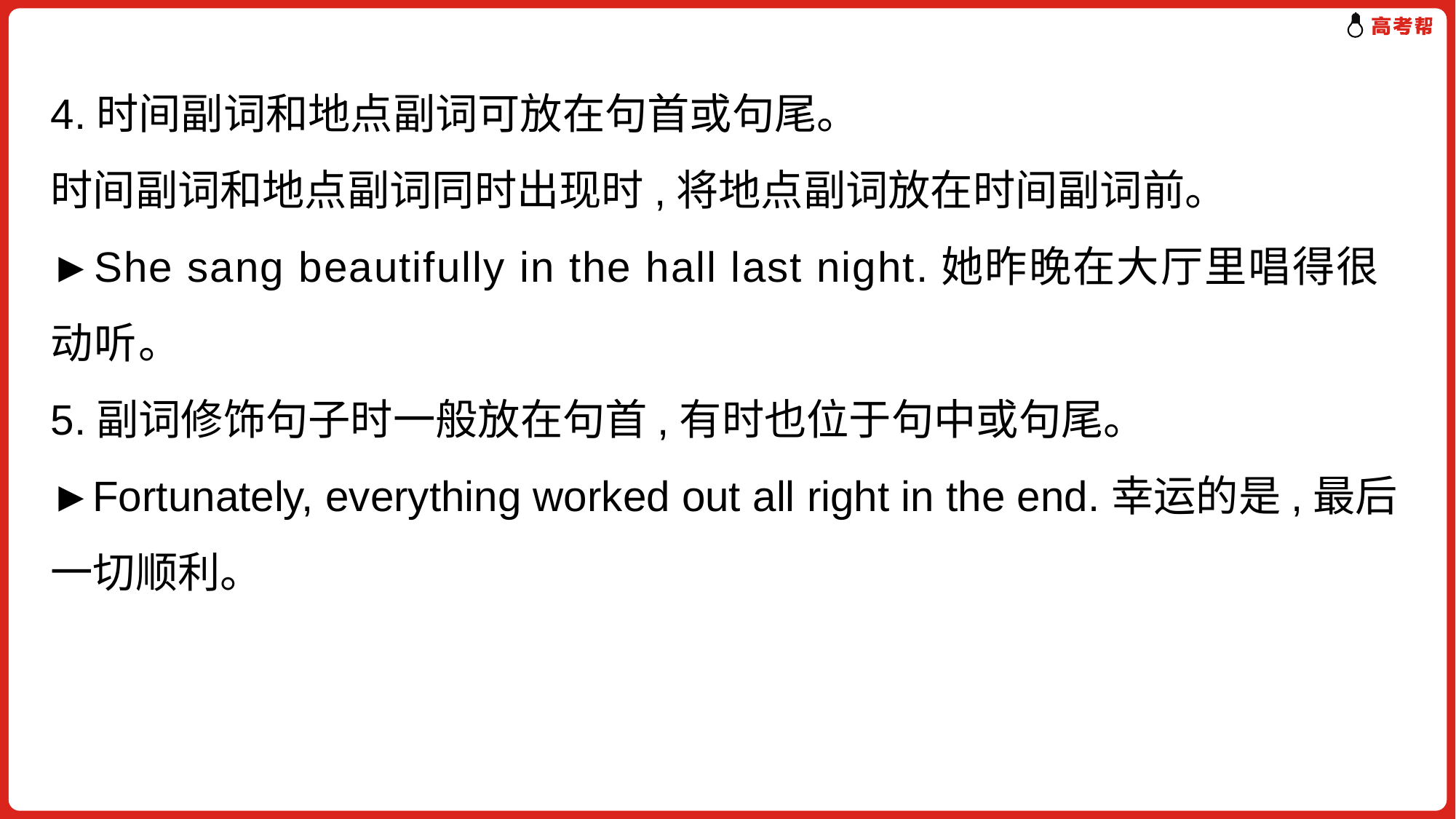

4.时间副词和地点副词可放在句首或句尾。
时间副词和地点副词同时出现时,将地点副词放在时间副词前。
►She sang beautifully in the hall last night.她昨晚在大厅里唱得很动听。
5.副词修饰句子时一般放在句首,有时也位于句中或句尾。
►Fortunately, everything worked out all right in the end.幸运的是,最后一切顺利。